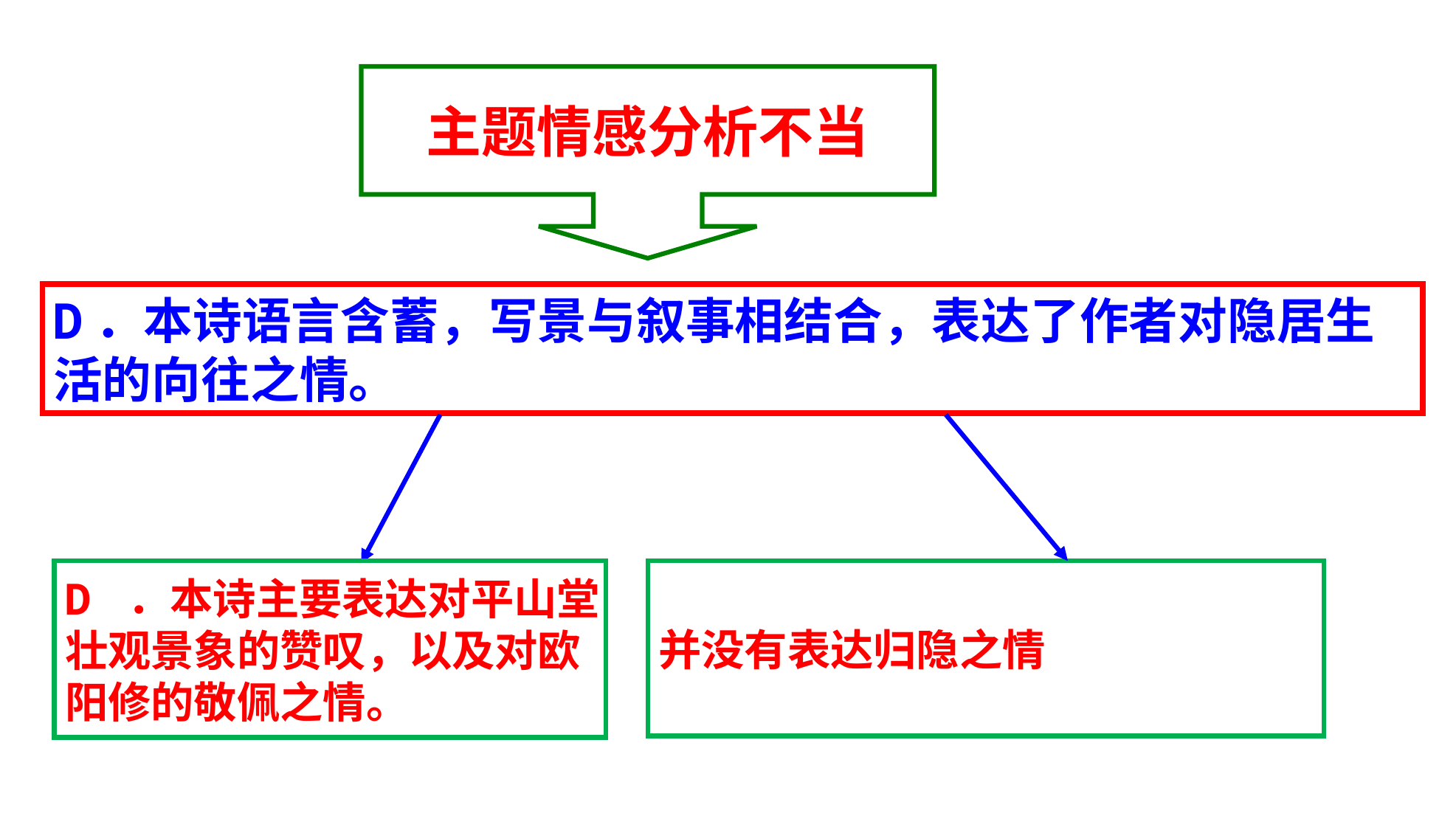

主题情感分析不当
D．本诗语言含蓄，写景与叙事相结合，表达了作者对隐居生活的向往之情。

D ．本诗主要表达对平山堂
壮观景象的赞叹，以及对欧
阳修的敬佩之情。
并没有表达归隐之情